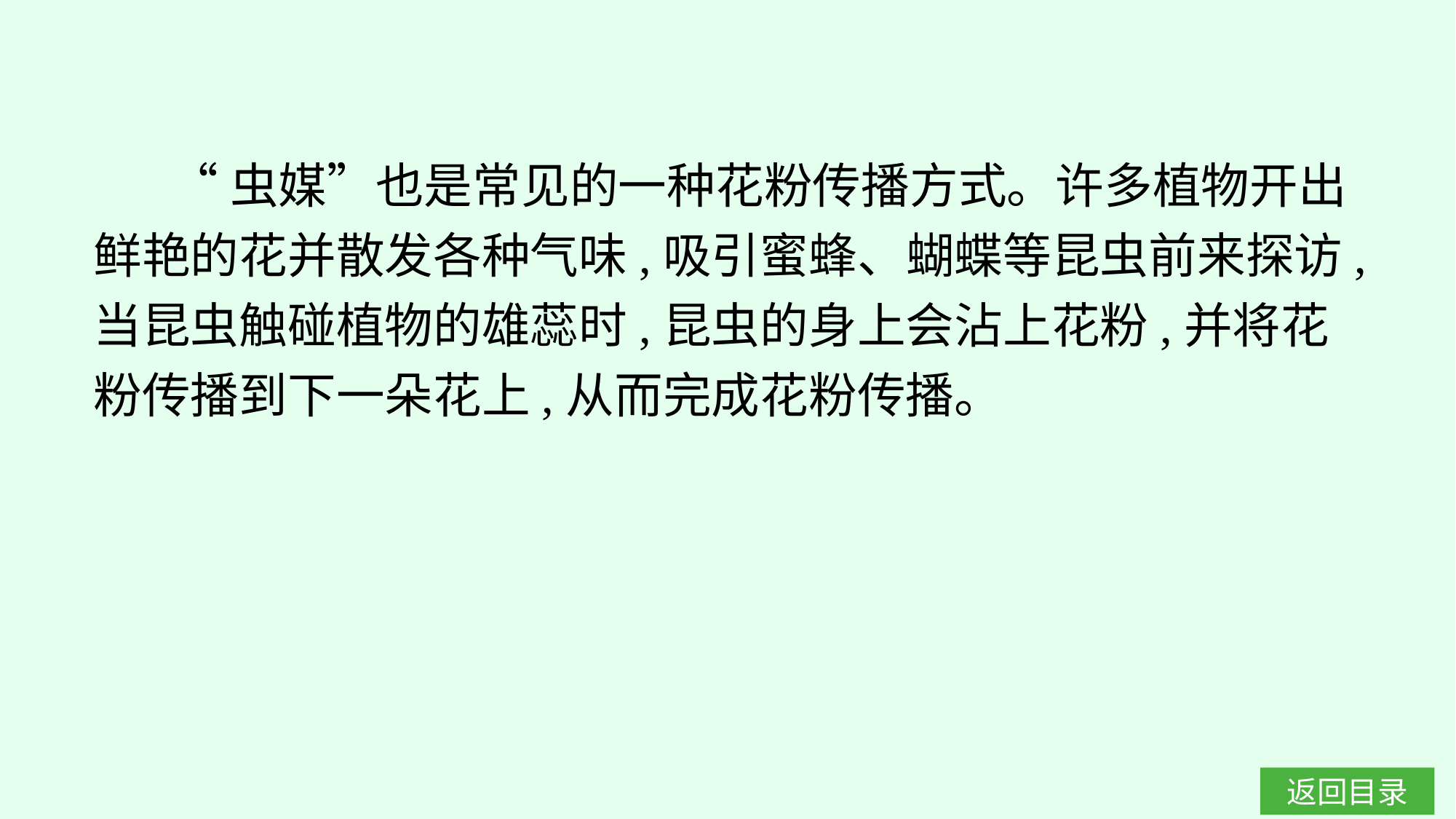

“虫媒”也是常见的一种花粉传播方式。许多植物开出鲜艳的花并散发各种气味,吸引蜜蜂、蝴蝶等昆虫前来探访,当昆虫触碰植物的雄蕊时,昆虫的身上会沾上花粉,并将花粉传播到下一朵花上,从而完成花粉传播。